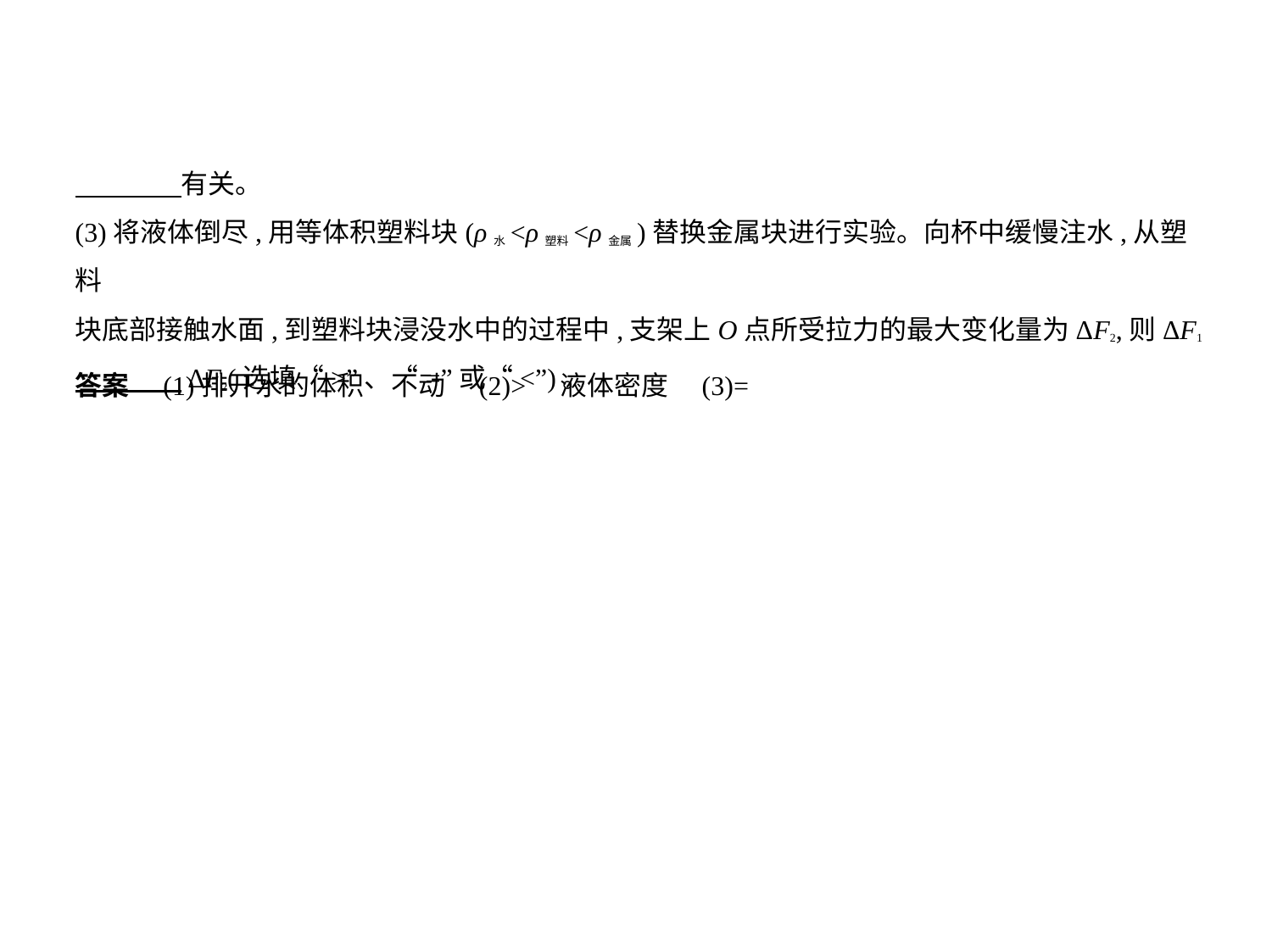

有关。
(3)将液体倒尽,用等体积塑料块(ρ水<ρ塑料<ρ金属)替换金属块进行实验。向杯中缓慢注水,从塑料
块底部接触水面,到塑料块浸没水中的过程中,支架上O点所受拉力的最大变化量为ΔF2,则ΔF1
　　　    ΔF2(选填“>”、“=”或“<”)。
答案　(1)排开水的体积　不动　(2)>　液体密度　(3)=